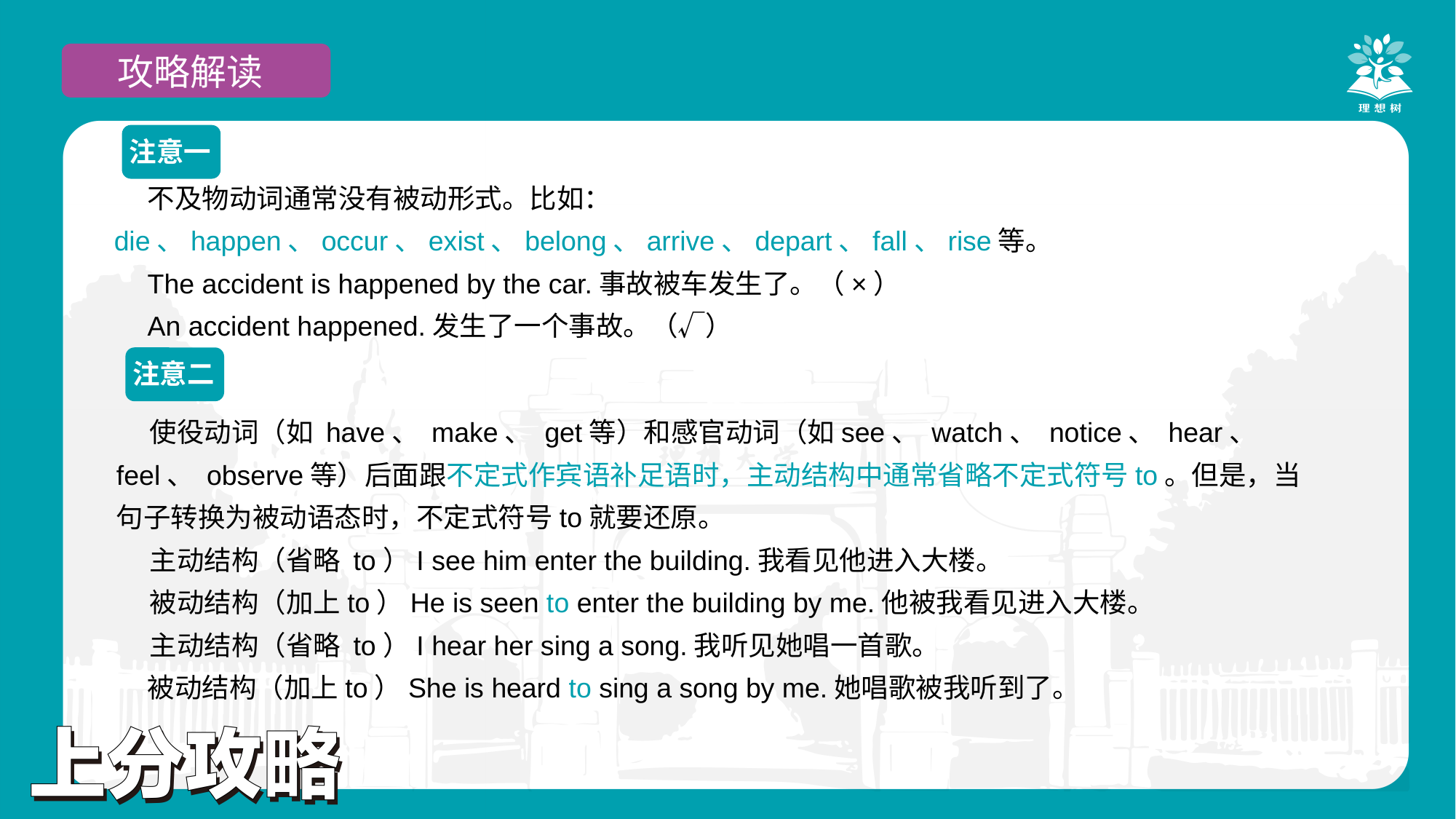

攻略解读

注意一
不及物动词通常没有被动形式。比如：die、happen、occur、exist、belong、arrive、depart、fall、rise等。
The accident is happened by the car.事故被车发生了。（×）
An accident happened.发生了一个事故。（√）

注意二
使役动词（如 have、 make、 get等）和感官动词（如see、 watch、 notice、 hear、 feel、 observe等）后面跟不定式作宾语补足语时，主动结构中通常省略不定式符号to。但是，当句子转换为被动语态时，不定式符号to就要还原。
主动结构（省略 to）I see him enter the building.我看见他进入大楼。
被动结构（加上to）He is seen to enter the building by me.他被我看见进入大楼。
主动结构（省略 to）I hear her sing a song.我听见她唱一首歌。
    被动结构（加上to）She is heard to sing a song by me.她唱歌被我听到了。